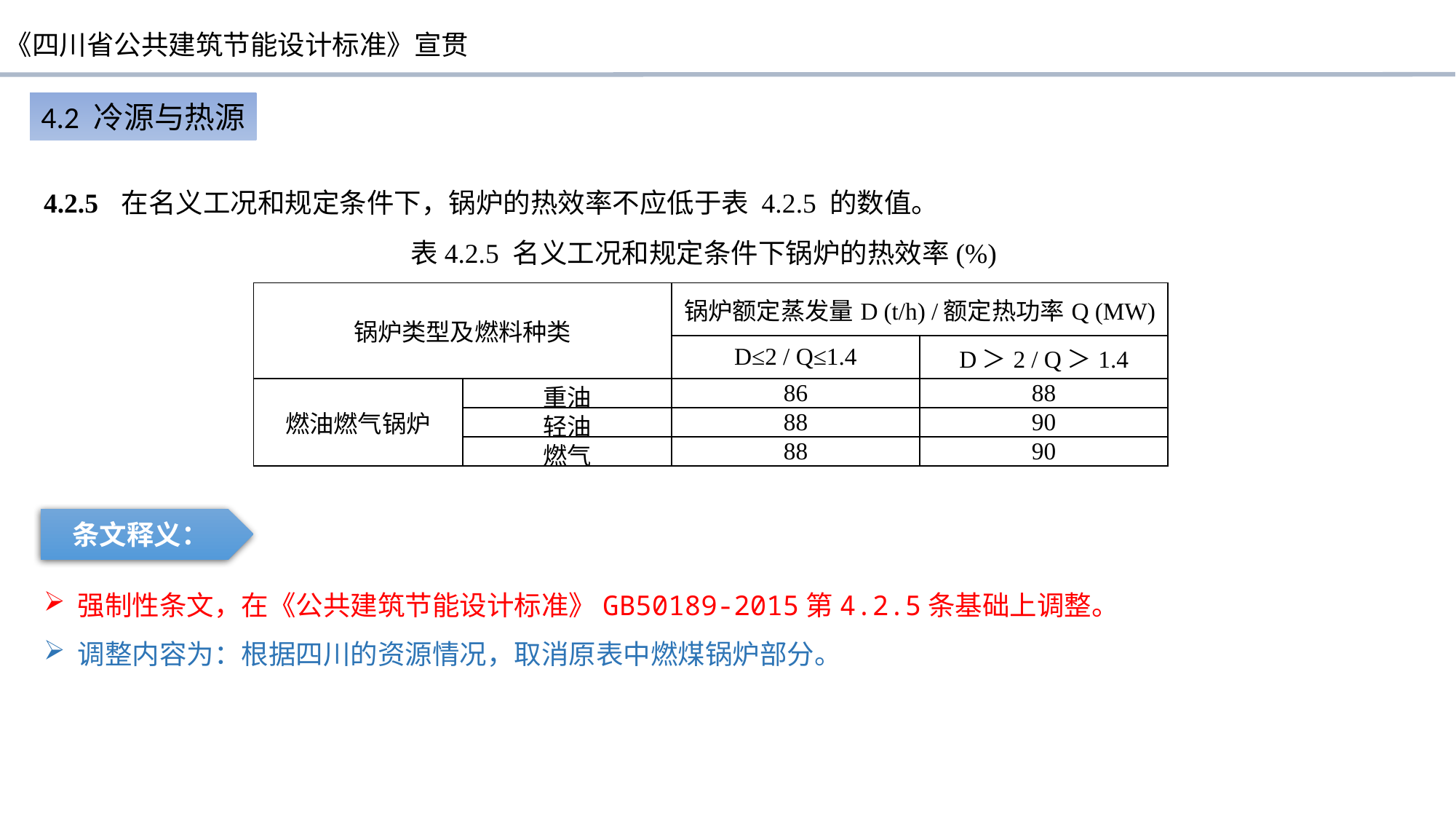

4.2 冷源与热源

4.2.5 在名义工况和规定条件下，锅炉的热效率不应低于表 4.2.5 的数值。
表4.2.5 名义工况和规定条件下锅炉的热效率(%)
| 锅炉类型及燃料种类 |  | 锅炉额定蒸发量D (t/h) /额定热功率Q (MW) |  |
| --- | --- | --- | --- |
|  |  | D≤2 / Q≤1.4 | D＞2 / Q＞1.4 |
| 燃油燃气锅炉 | 重油 | 86 | 88 |
|  | 轻油 | 88 | 90 |
|  | 燃气 | 88 | 90 |
条文释义：
强制性条文，在《公共建筑节能设计标准》GB50189-2015第4.2.5条基础上调整。
调整内容为：根据四川的资源情况，取消原表中燃煤锅炉部分。